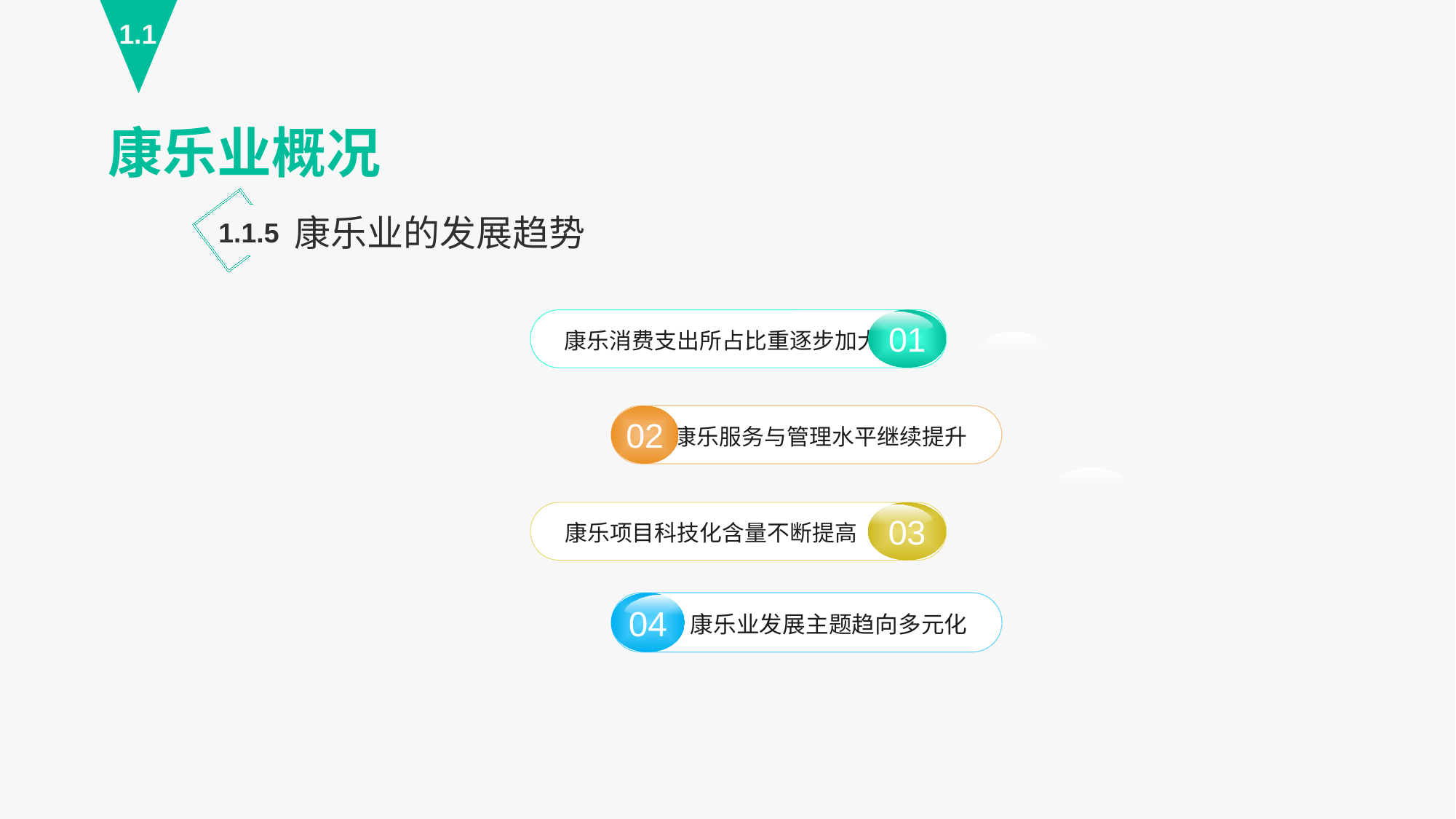

1.1
康乐业概况

康乐业的发展趋势
1.1.5

01
康乐消费支出所占比重逐步加大

02
康乐服务与管理水平继续提升

03
康乐项目科技化含量不断提高

04
康乐业发展主题趋向多元化